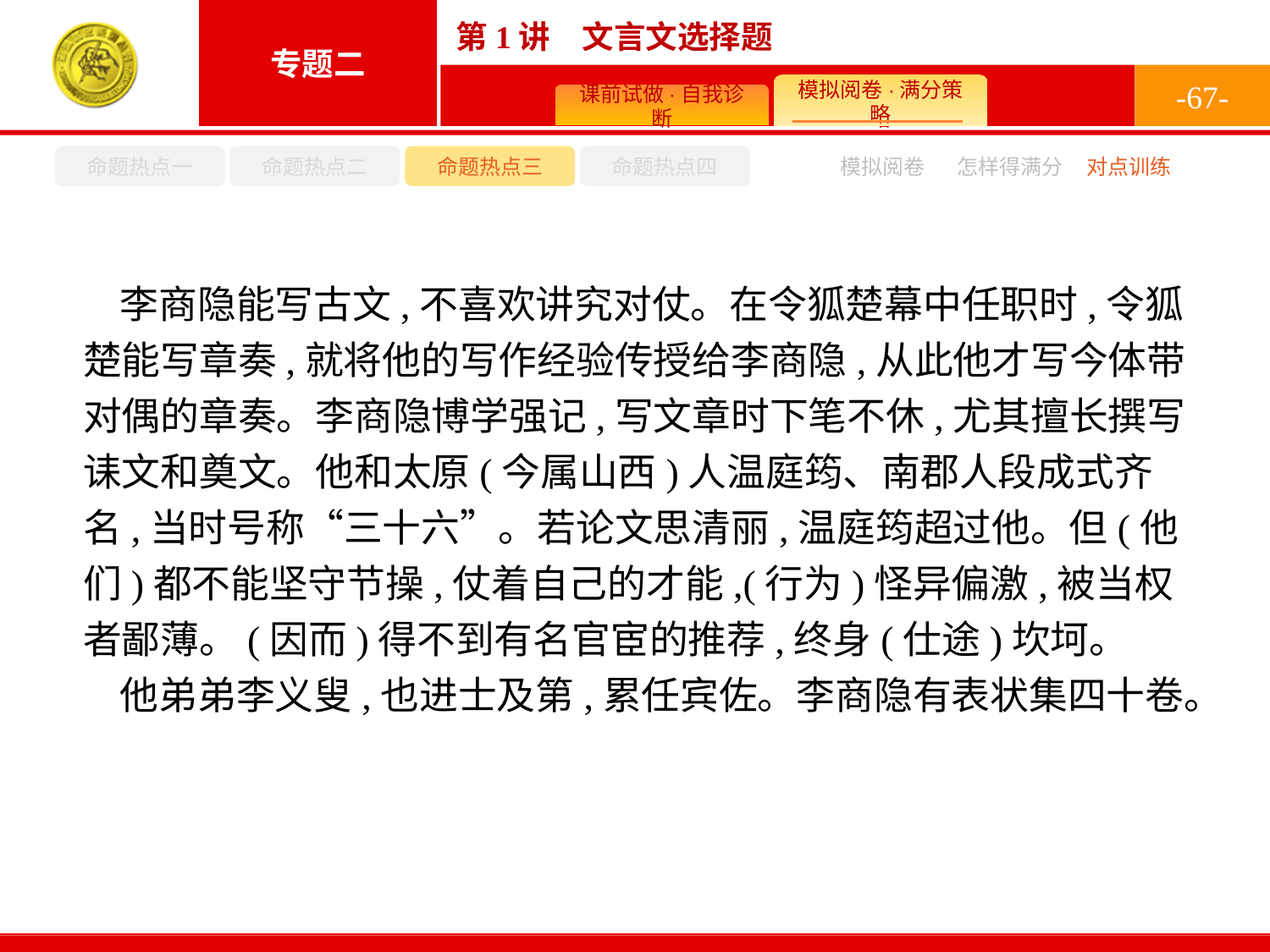

-67-
命题热点一
命题热点二
命题热点三
命题热点四
模拟阅卷
怎样得满分
对点训练
李商隐能写古文,不喜欢讲究对仗。在令狐楚幕中任职时,令狐楚能写章奏,就将他的写作经验传授给李商隐,从此他才写今体带对偶的章奏。李商隐博学强记,写文章时下笔不休,尤其擅长撰写诔文和奠文。他和太原(今属山西)人温庭筠、南郡人段成式齐名,当时号称“三十六”。若论文思清丽,温庭筠超过他。但(他们)都不能坚守节操,仗着自己的才能,(行为)怪异偏激,被当权者鄙薄。(因而)得不到有名官宦的推荐,终身(仕途)坎坷。
他弟弟李义叟,也进士及第,累任宾佐。李商隐有表状集四十卷。